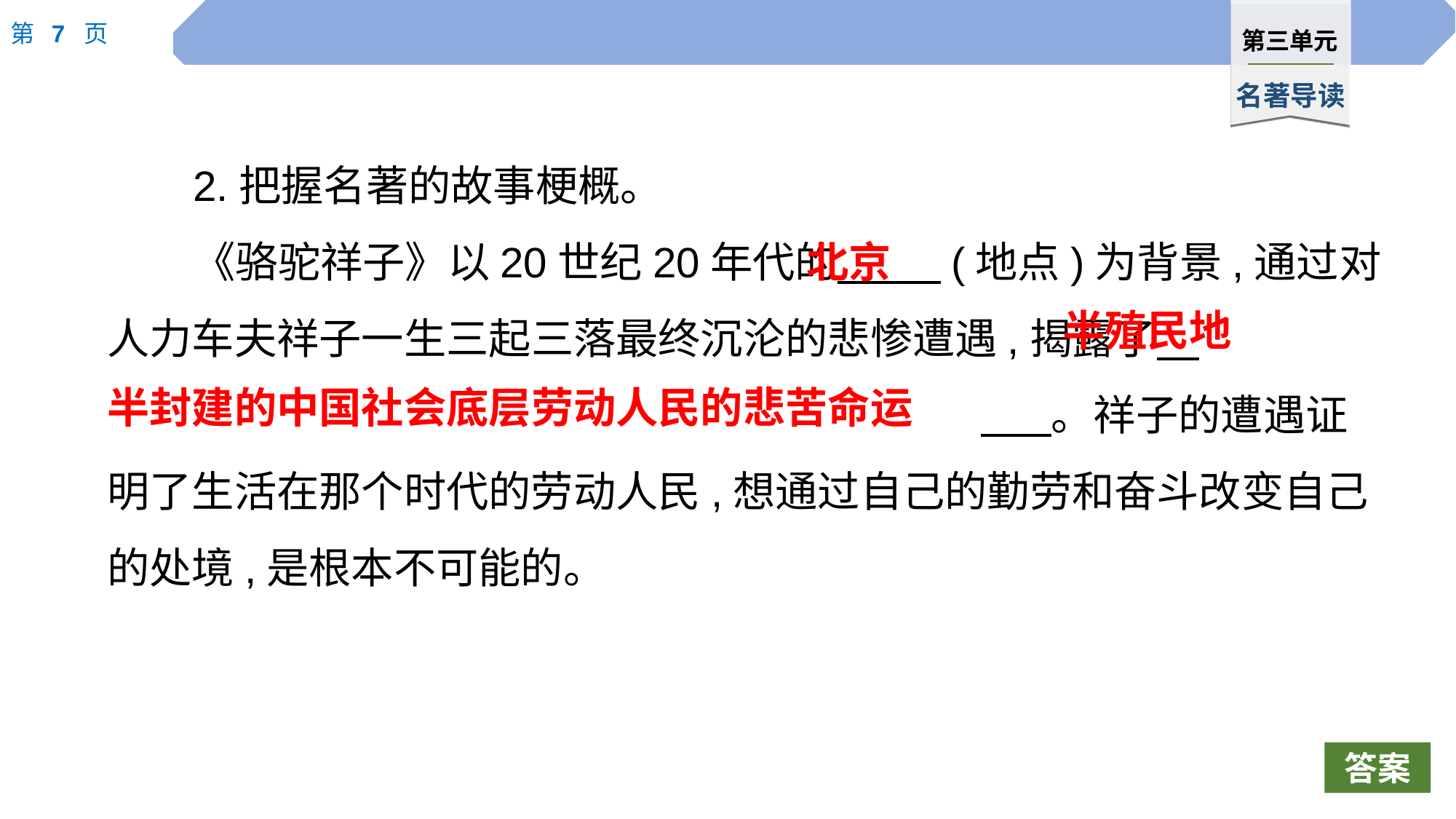

2.把握名著的故事梗概。
《骆驼祥子》以20世纪20年代的　  　(地点)为背景,通过对人力车夫祥子一生三起三落最终沉沦的悲惨遭遇,揭露了　									   　。祥子的遭遇证明了生活在那个时代的劳动人民,想通过自己的勤劳和奋斗改变自己的处境,是根本不可能的。
北京
半殖民地
半封建的中国社会底层劳动人民的悲苦命运
答案